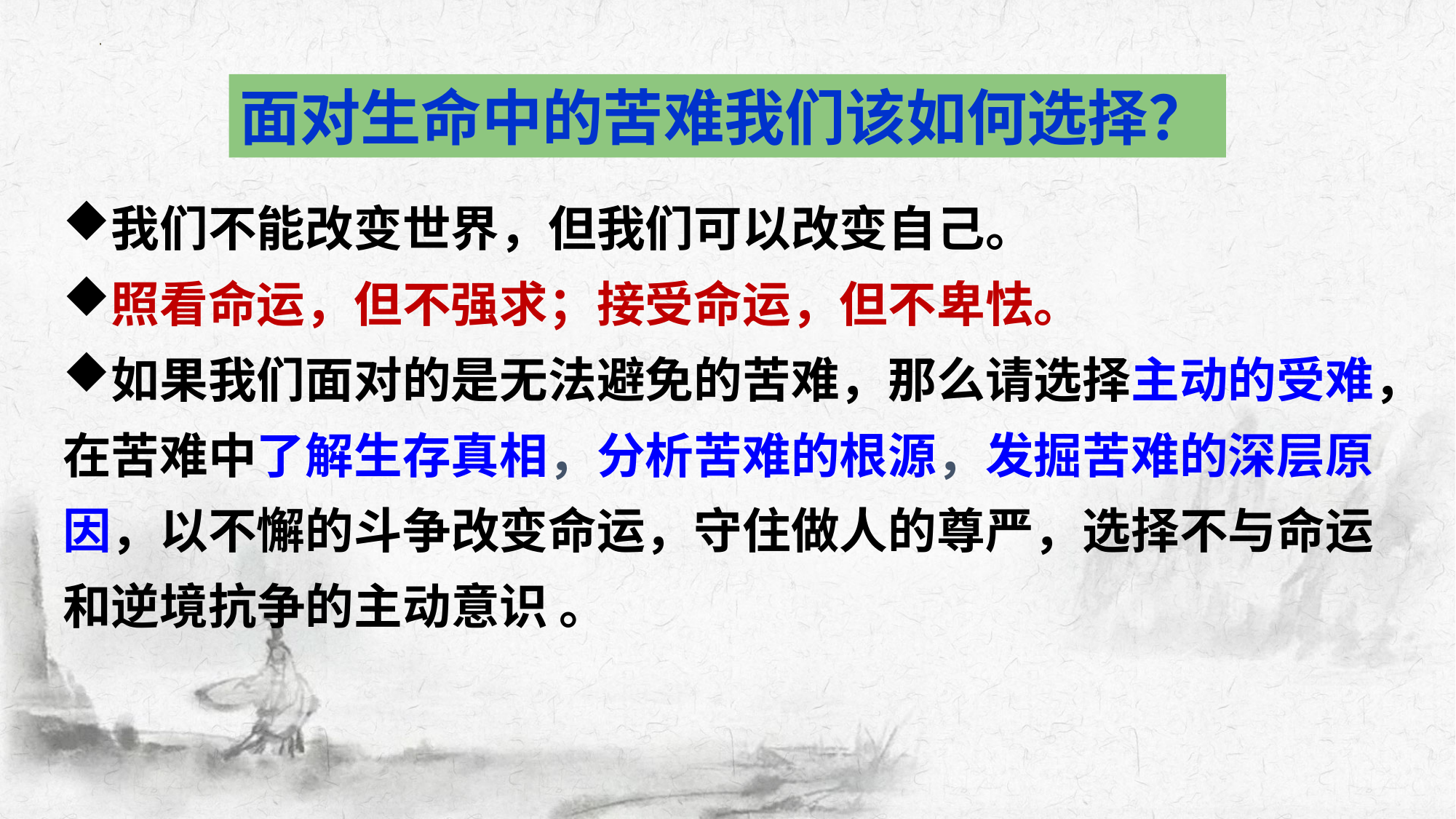

面对生命中的苦难我们该如何选择？
我们不能改变世界，但我们可以改变自己。
照看命运，但不强求；接受命运，但不卑怯。
如果我们面对的是无法避免的苦难，那么请选择主动的受难，在苦难中了解生存真相，分析苦难的根源，发掘苦难的深层原因，以不懈的斗争改变命运，守住做人的尊严，选择不与命运和逆境抗争的主动意识 。